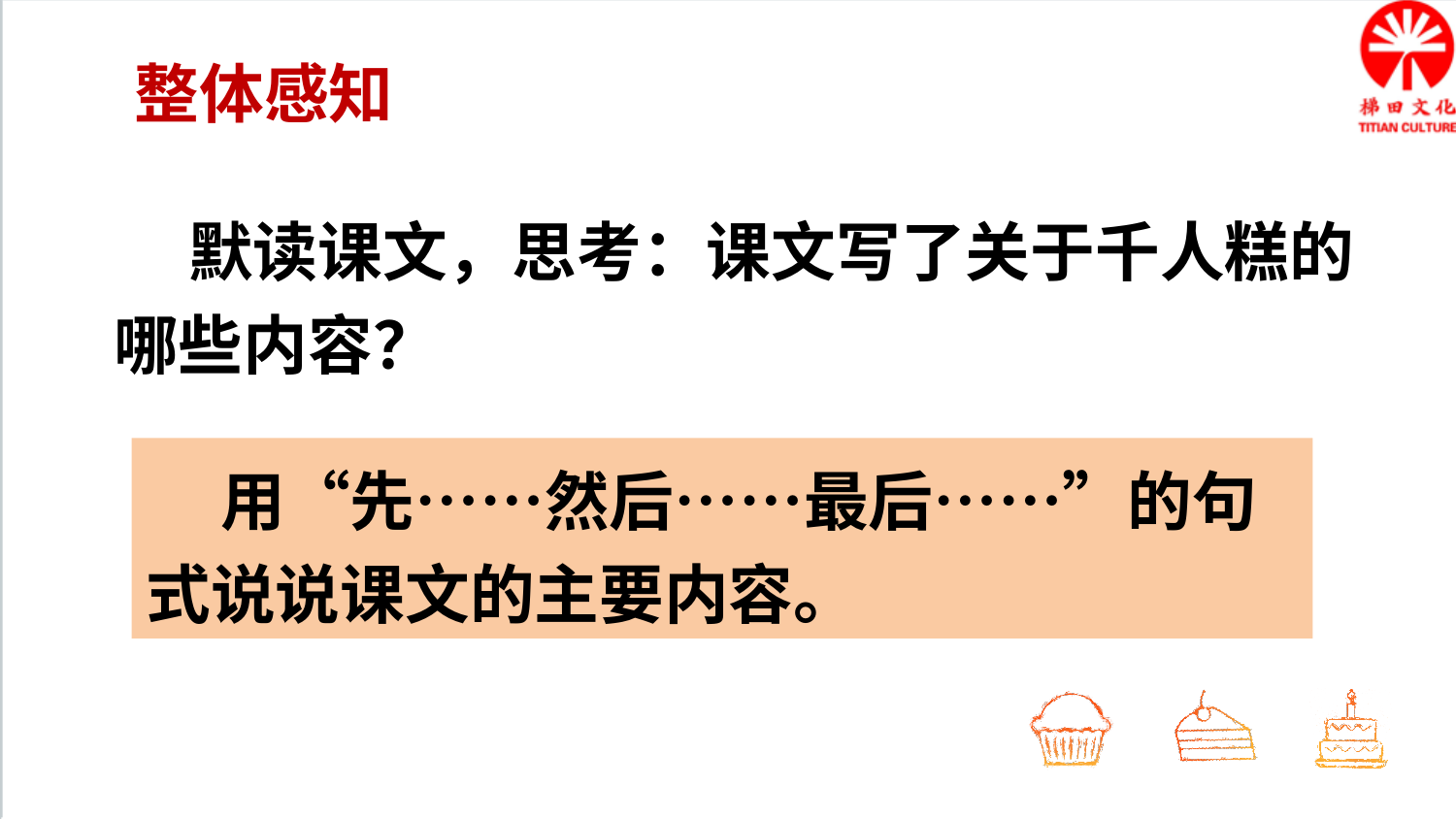

整体感知
    默读课文，思考：课文写了关于千人糕的哪些内容？
    用“先……然后……最后……”的句式说说课文的主要内容。